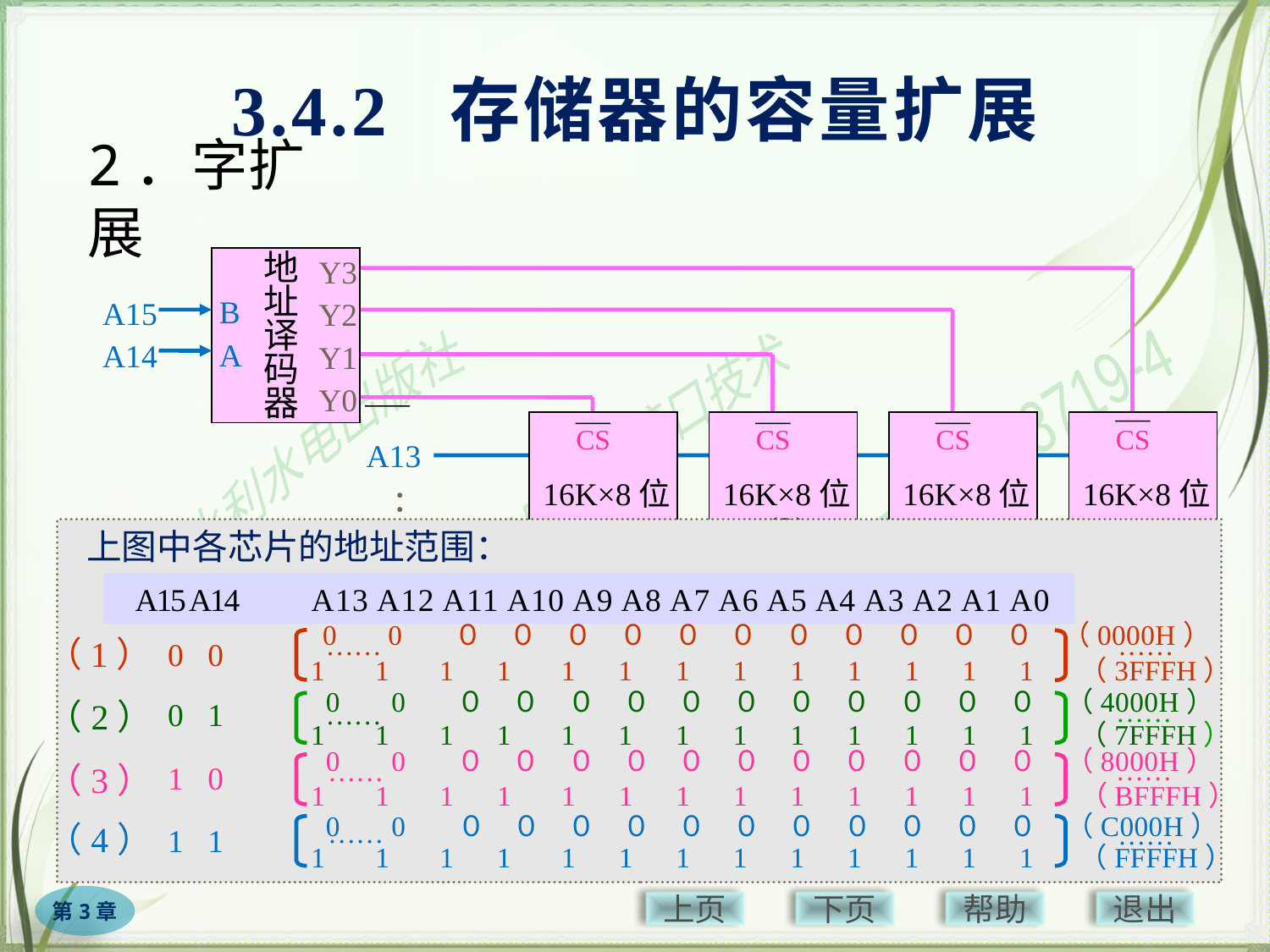

3.4.2  存储器的容量扩展
# 2．字扩展
Y3
Y2
Y1
Y0
地
址
译
码
器

B
A
A15
A14

CS

(4)
WE

16K×8位

CS

(1)
WE

16K×8位

CS

(2)
WE

16K×8位

CS

(3)
WE

16K×8位
A13

A0
…

D7
…
D0

WE

上图中各芯片的地址范围：

  A15 A14 　  A13 A12 A11 A10 A9 A8 A7 A6 A5 A4 A3 A2 A1 A0
0       0      ０    ０    ０    ０    ０    ０    ０    ０    ０    ０    ０    （0000H）
……
……

1       1       1      1       1      1      1      1      1      1      1      1      1     （3FFFH）
（1）
0   0
0       0      ０    ０    ０    ０    ０    ０    ０    ０    ０    ０    ０    （4000H）
……
……

1       1       1      1       1      1      1      1      1      1      1      1      1     （7FFFH）
（2）
0   1
0       0      ０    ０    ０    ０    ０    ０    ０    ０    ０    ０    ０    （8000H）
……
……

1       1       1      1       1      1      1      1      1      1      1      1      1     （BFFFH）
（3）
1   0
0       0      ０    ０    ０    ０    ０    ０    ０    ０    ０    ０    ０    （C000H）
……
……

1       1       1      1       1      1      1      1      1      1      1      1      1     （FFFFH）
（4）
1   1